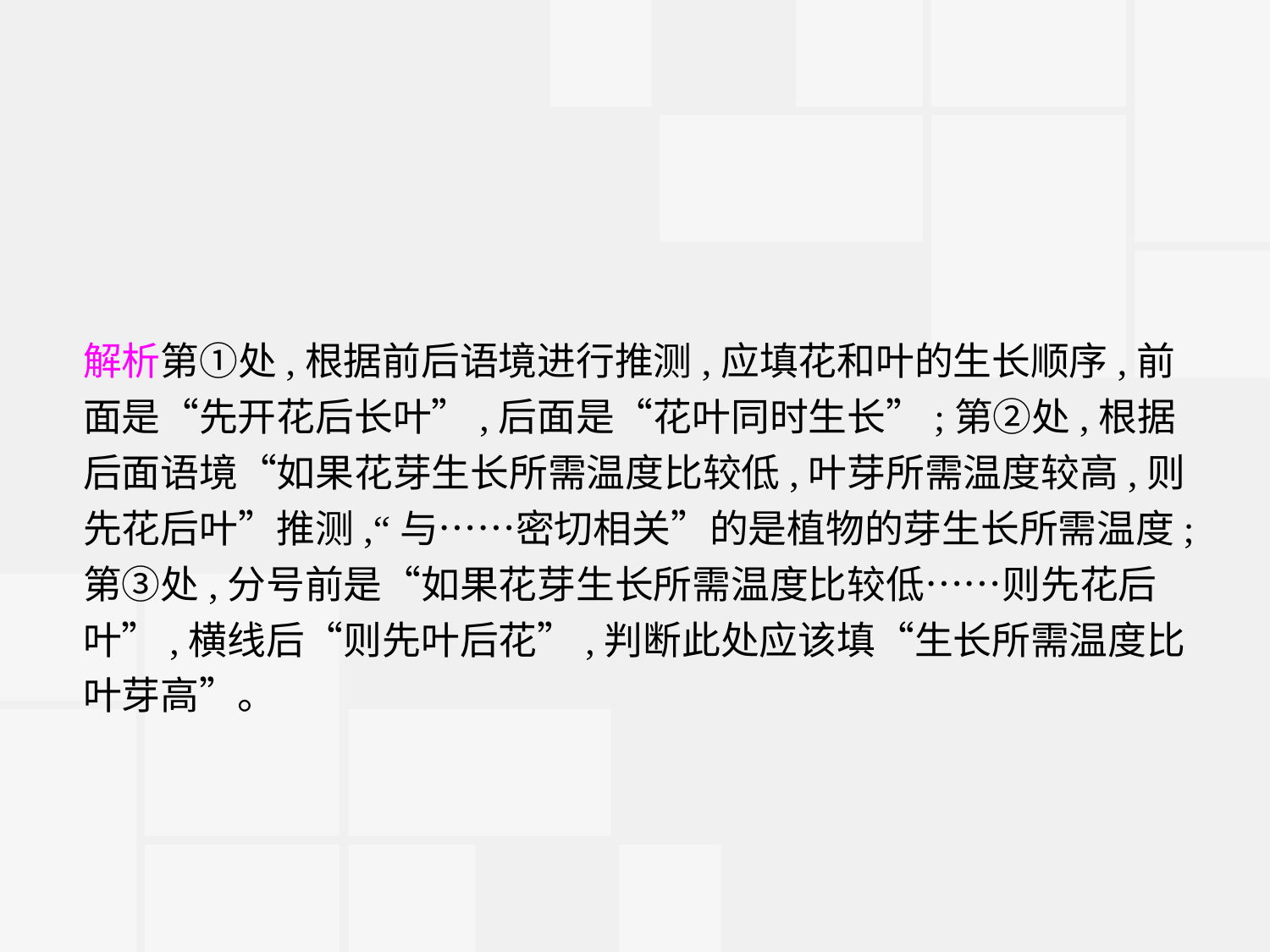

解析第①处,根据前后语境进行推测,应填花和叶的生长顺序,前面是“先开花后长叶”,后面是“花叶同时生长”;第②处,根据后面语境“如果花芽生长所需温度比较低,叶芽所需温度较高,则先花后叶”推测,“与……密切相关”的是植物的芽生长所需温度;第③处,分号前是“如果花芽生长所需温度比较低……则先花后叶”,横线后“则先叶后花”,判断此处应该填“生长所需温度比叶芽高”。